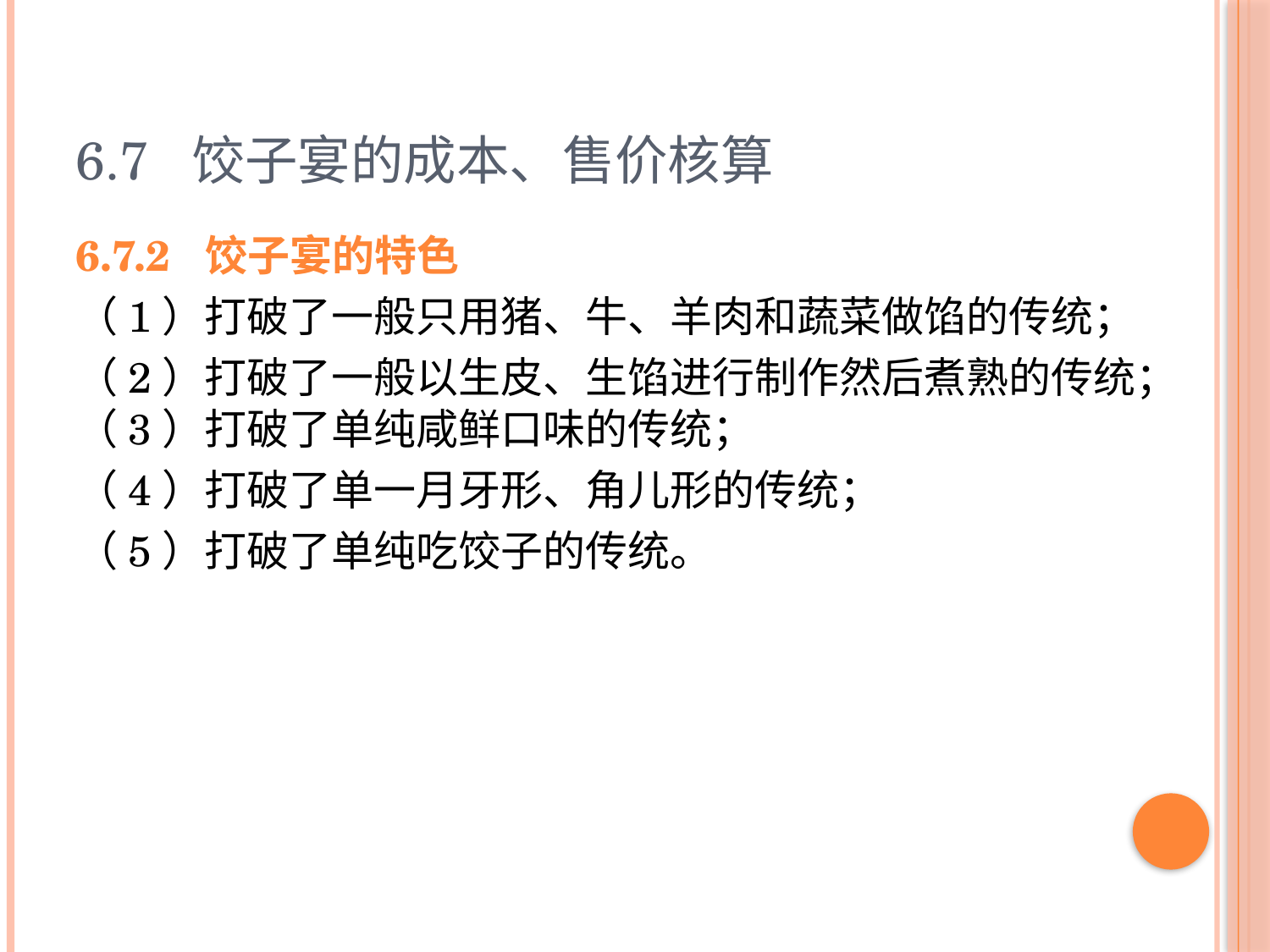

# 6.7  饺子宴的成本、售价核算
6.7.2  饺子宴的特色
（1）打破了一般只用猪、牛、羊肉和蔬菜做馅的传统；
（2）打破了一般以生皮、生馅进行制作然后煮熟的传统；（3）打破了单纯咸鲜口味的传统；
（4）打破了单一月牙形、角儿形的传统；
（5）打破了单纯吃饺子的传统。